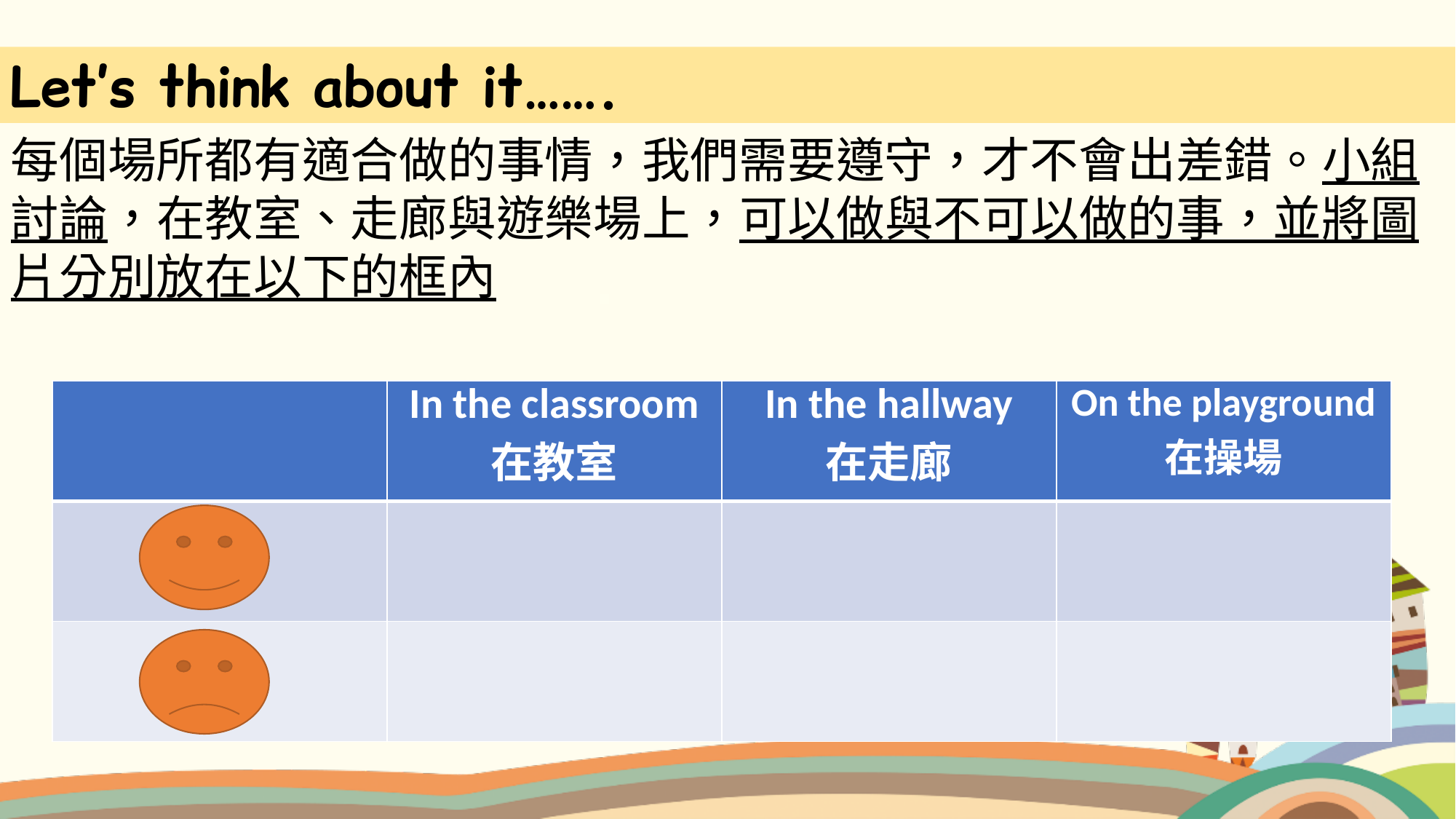

Let’s think about it…….
每個場所都有適合做的事情，我們需要遵守，才不會出差錯。小組討論，在教室、走廊與遊樂場上，可以做與不可以做的事，並將圖片分別放在以下的框內
|  | In the classroom 在教室 | In the hallway 在走廊 | On the playground 在操場 |
| --- | --- | --- | --- |
|  |  |  |  |
|  |  |  |  |